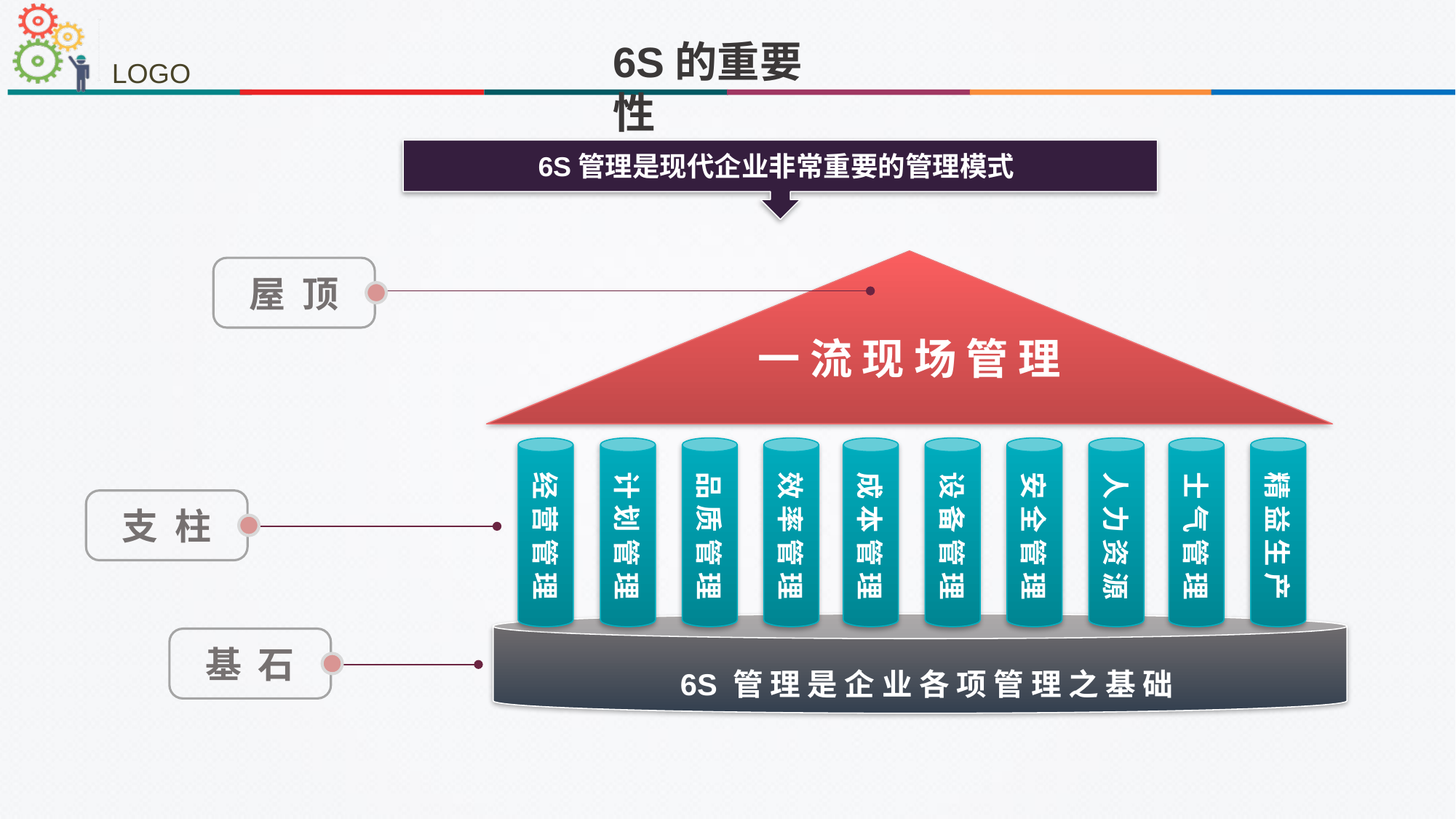

6S的重要性
6S管理是现代企业非常重要的管理模式

一 流 现 场 管 理
屋  顶

经 营 管 理
计 划 管 理
品 质 管 理
效 率 管 理
成 本 管 理
设 备 管 理
安 全 管 理
人 力 资 源
士 气 管 理
精 益 生 产
支  柱

6S 管 理 是 企 业 各 项 管 理 之 基 础

基  石